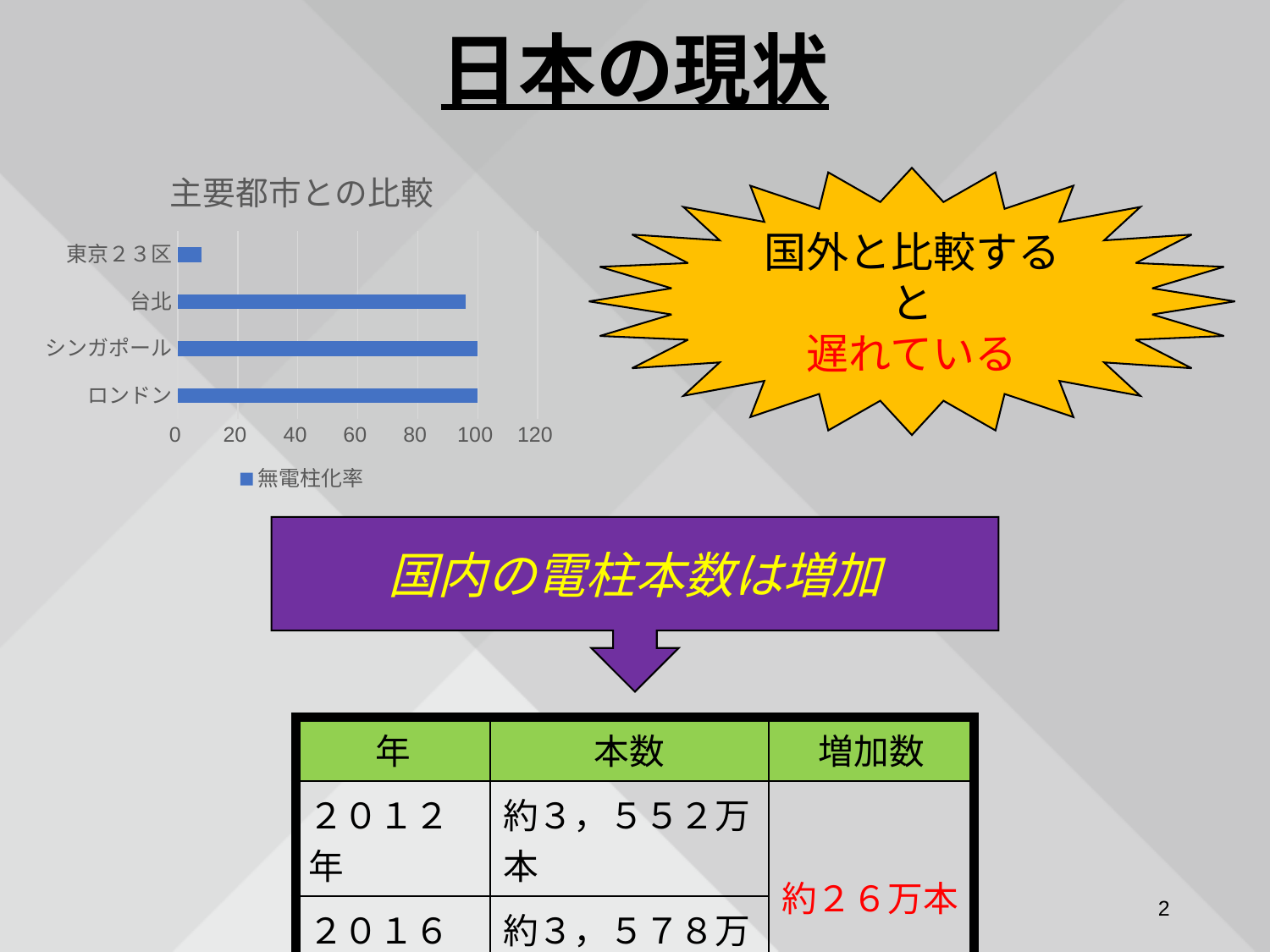

日本の現状

### Chart: 主要都市との比較

| Category | 無電柱化率 |
|---|---|
| ロンドン | 100.0 |
| シンガポール | 100.0 |
| 台北 | 96.0 |
| 東京２３区 | 8.0 |
国外と比較すると
遅れている
国内の電柱本数は増加
| 年 | 本数 | 増加数 |
| --- | --- | --- |
| ２０１２年 | 約３，５５２万本 | 約２６万本 |
| ２０１６年 | 約３，５７８万本 |  |
2